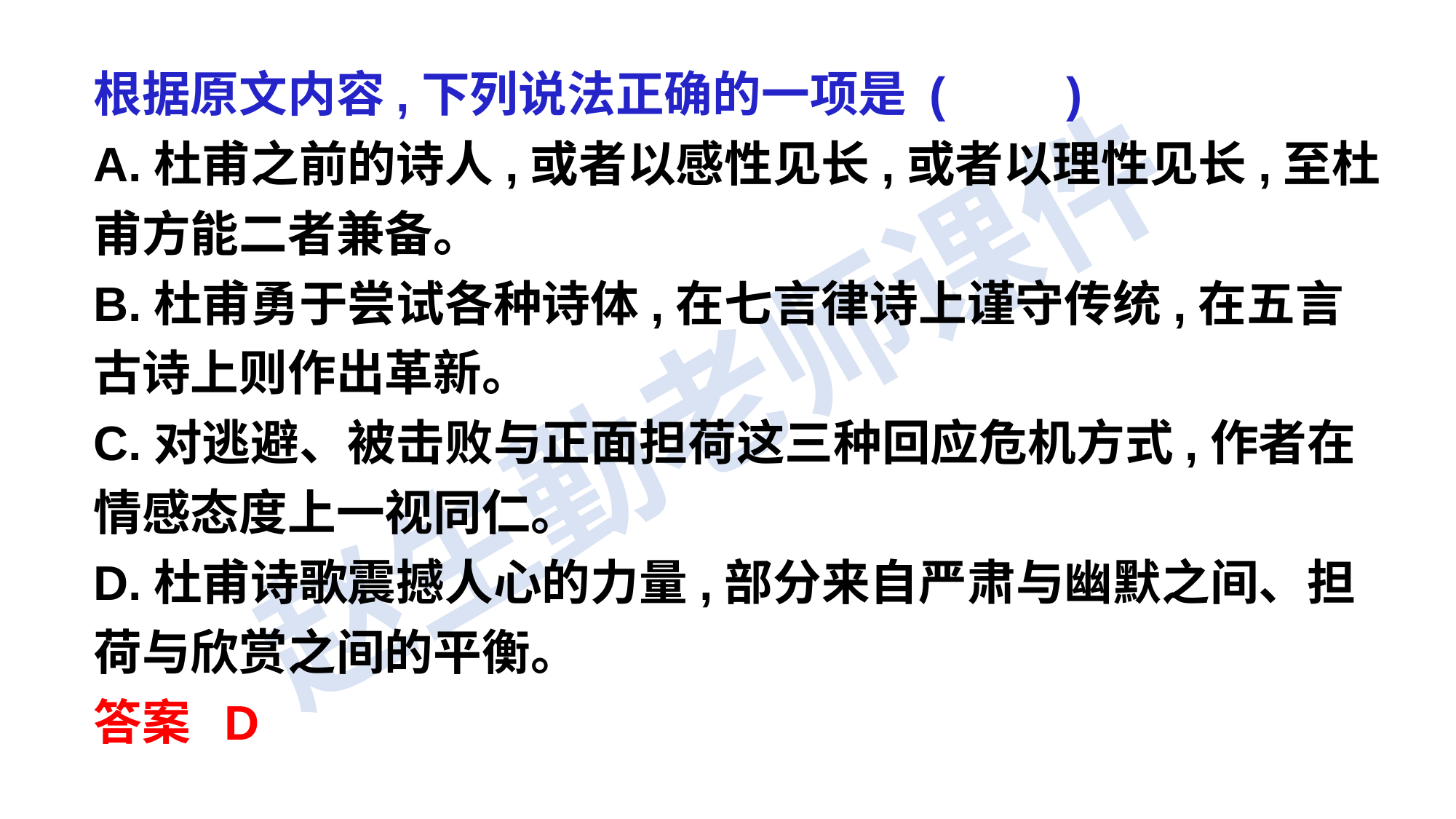

根据原文内容,下列说法正确的一项是 (　　)
A.杜甫之前的诗人,或者以感性见长,或者以理性见长,至杜甫方能二者兼备。
B.杜甫勇于尝试各种诗体,在七言律诗上谨守传统,在五言古诗上则作出革新。
C.对逃避、被击败与正面担荷这三种回应危机方式,作者在情感态度上一视同仁。
D.杜甫诗歌震撼人心的力量,部分来自严肃与幽默之间、担荷与欣赏之间的平衡。
答案  D